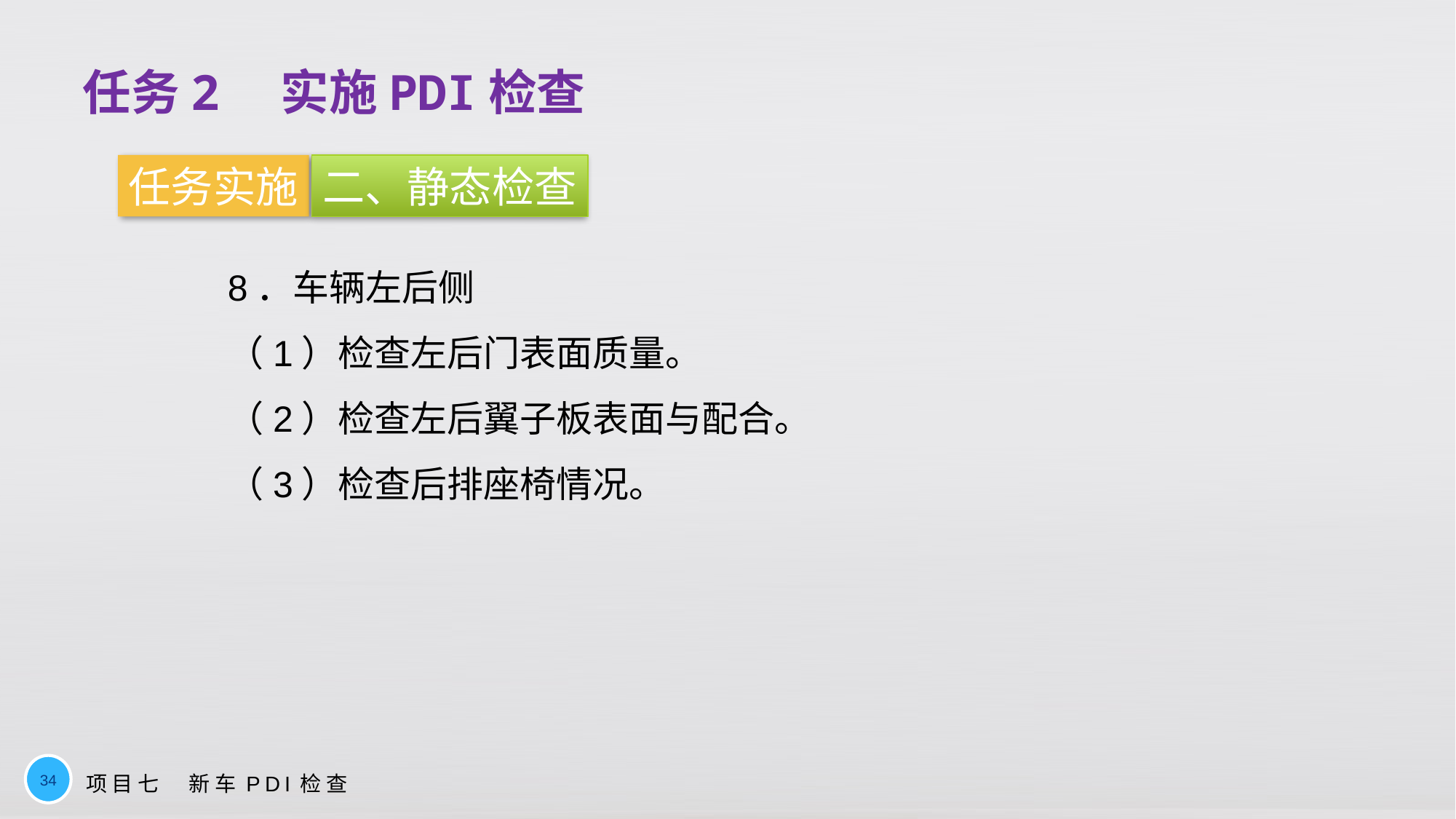

任务2　实施PDI检查
任务实施
二、静态检查
8．车辆左后侧
（1）检查左后门表面质量。
（2）检查左后翼子板表面与配合。
（3）检查后排座椅情况。
34